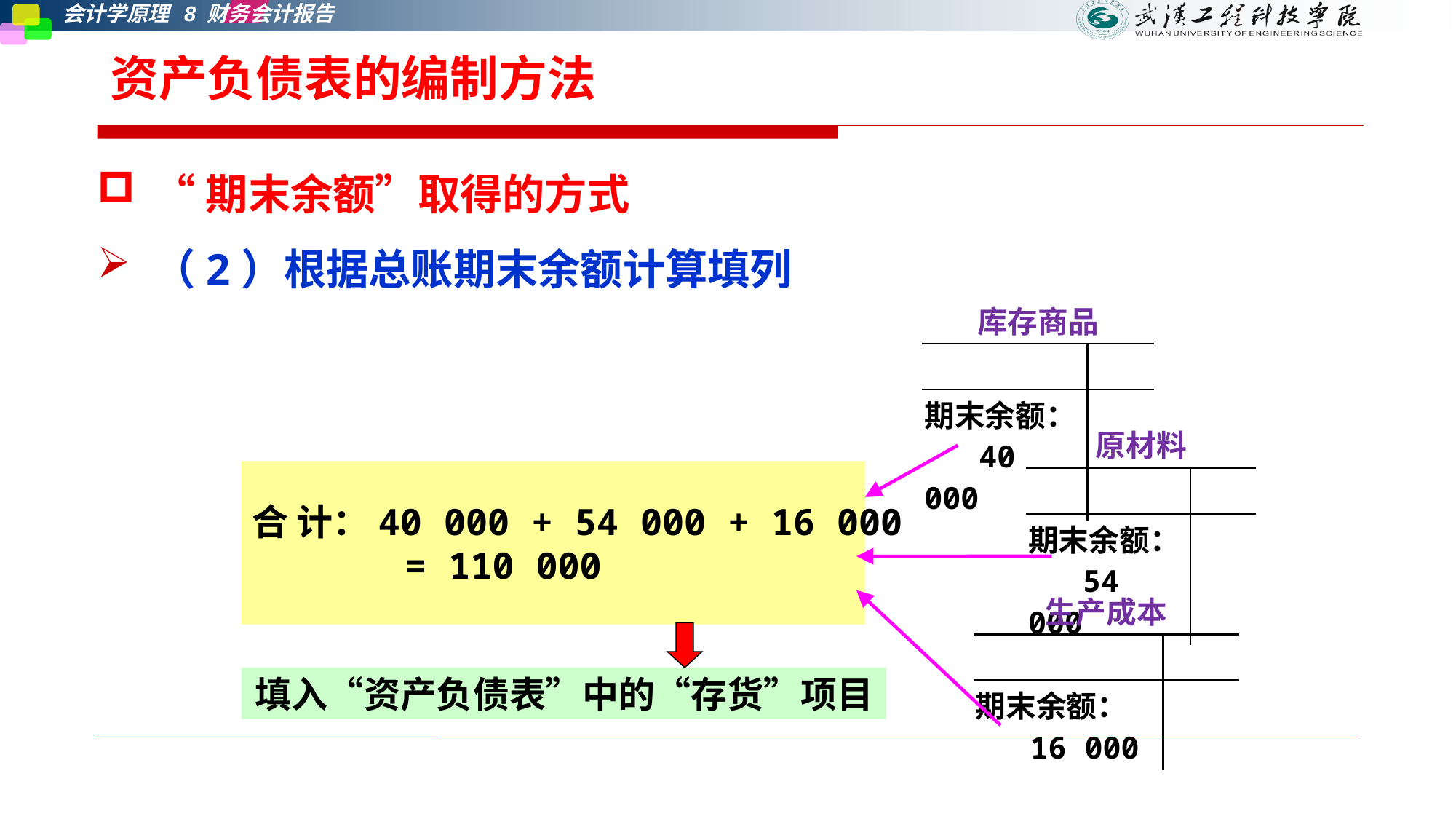

资产负债表的编制方法
“期末余额”取得的方式
（2）根据总账期末余额计算填列
| 库存商品 |  |
| --- | --- |
|  |  |
| 期末余额： 40 000 |  |
| 原材料 |  |
| --- | --- |
|  |  |
| 期末余额： 54 000 |  |

合 计：40 000 + 54 000 + 16 000
       = 110 000

| 生产成本 |  |
| --- | --- |
|  |  |
| 期末余额： 16 000 |  |

填入“资产负债表”中的“存货”项目